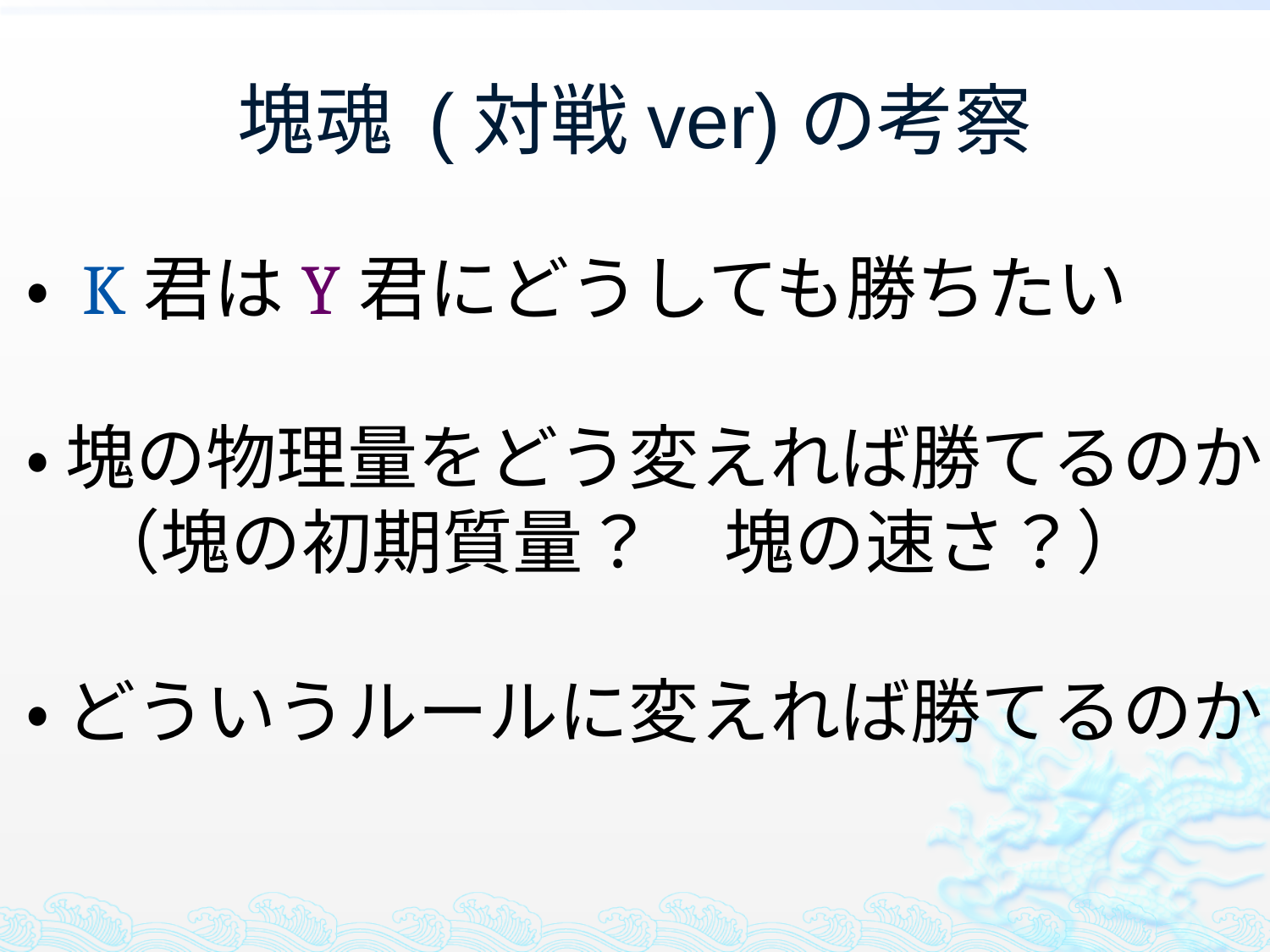

# 塊魂 (対戦ver)の考察
・ K君はY君にどうしても勝ちたい

・ 塊の物理量をどう変えれば勝てるのか？
   （塊の初期質量？　塊の速さ？）

・ どういうルールに変えれば勝てるのか？